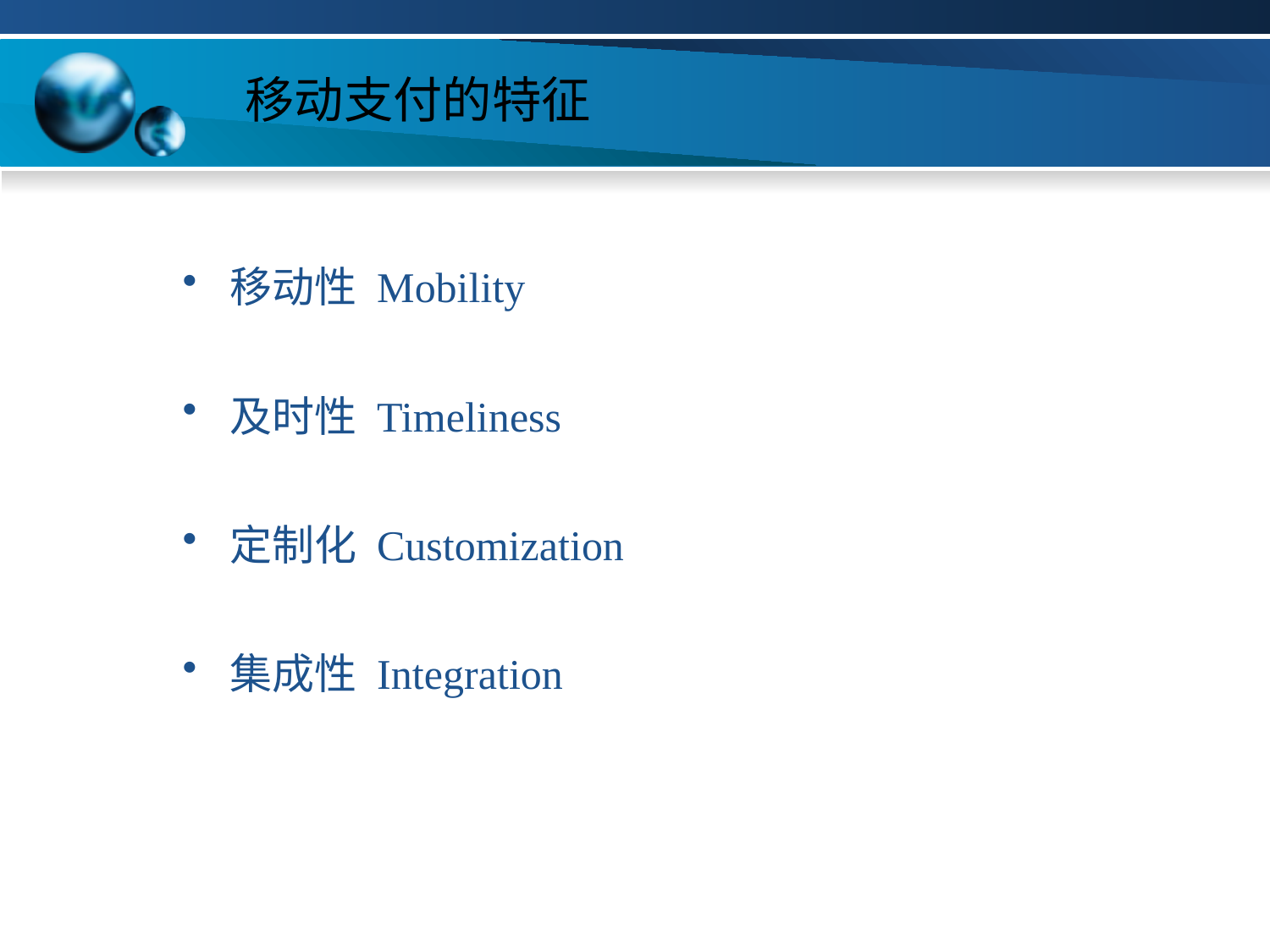

# 移动支付的特征
移动性 Mobility
及时性 Timeliness
定制化 Customization
集成性 Integration